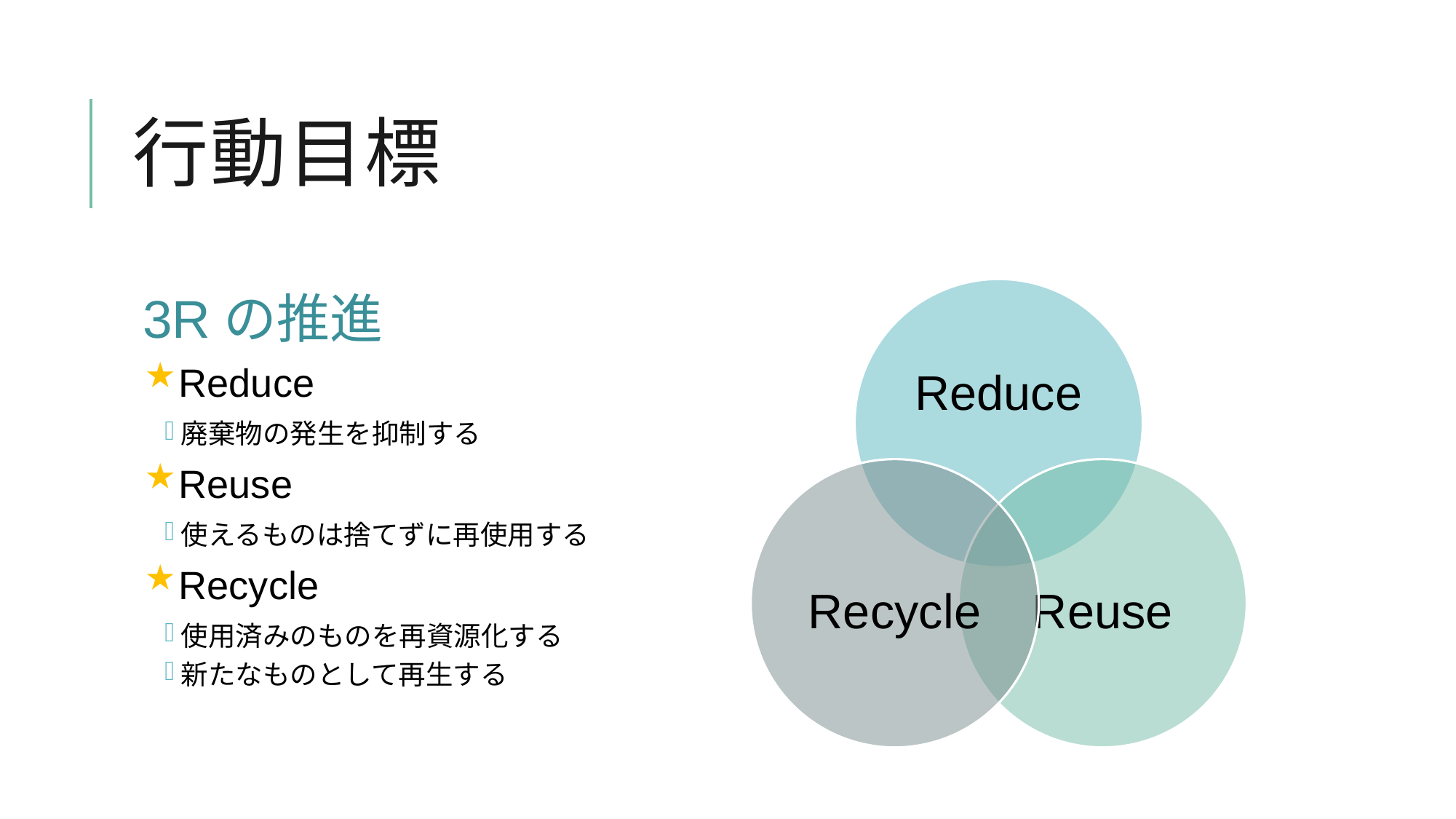

# 行動目標
3Rの推進
Reduce
廃棄物の発生を抑制する
Reuse
使えるものは捨てずに再使用する
Recycle
使用済みのものを再資源化する
新たなものとして再生する
Reduce
Reuse
Recycle